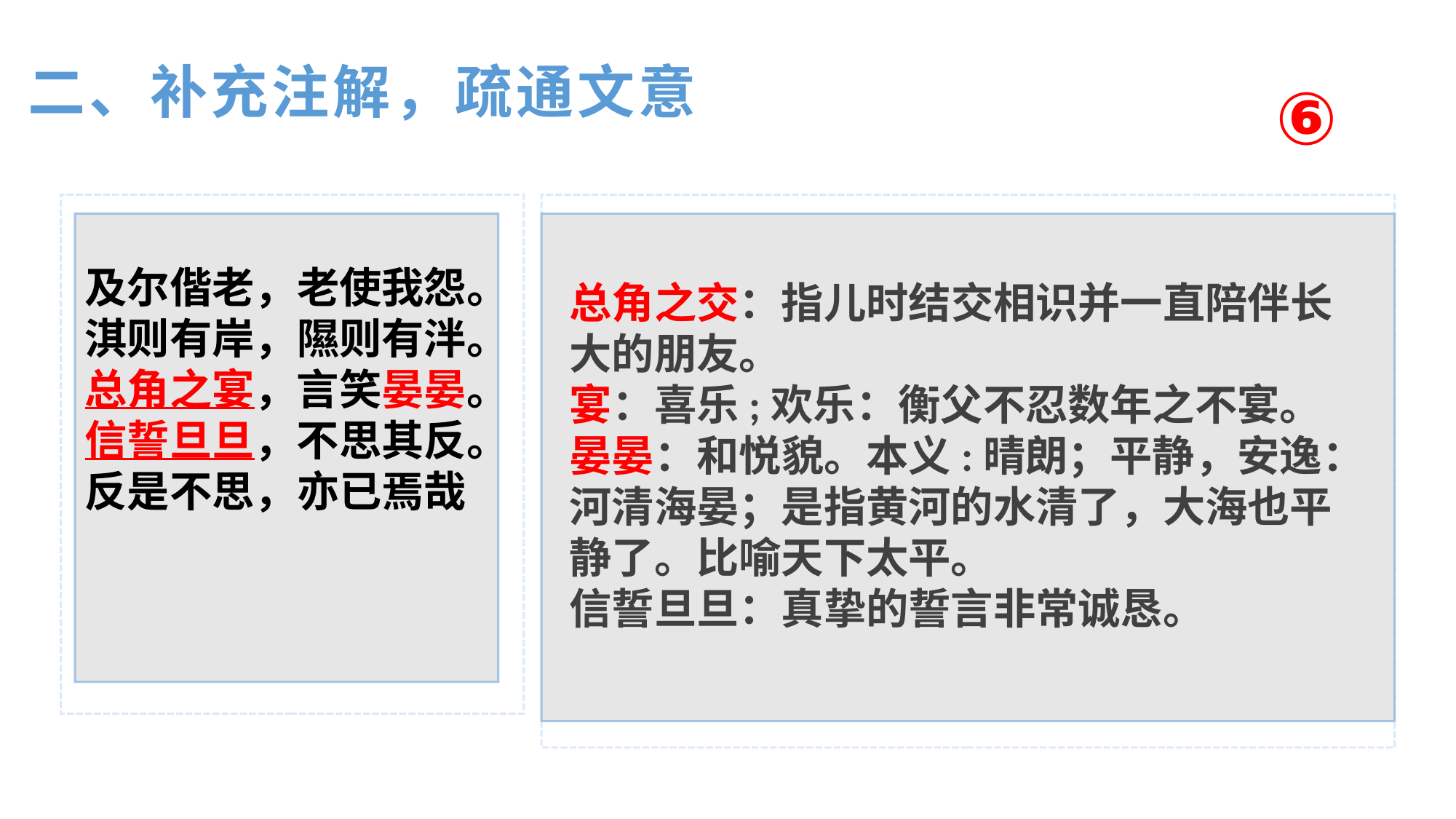

二、补充注解，疏通文意
⑥

及尔偕老，老使我怨。
淇则有岸，隰则有泮。
总角之宴，言笑晏晏。
信誓旦旦，不思其反。
反是不思，亦已焉哉
总角之交：指儿时结交相识并一直陪伴长
大的朋友。
宴：喜乐;欢乐：衡父不忍数年之不宴。
晏晏：和悦貌。本义:晴朗；平静，安逸：
河清海晏；是指黄河的水清了，大海也平
静了。比喻天下太平。
信誓旦旦：真挚的誓言非常诚恳。